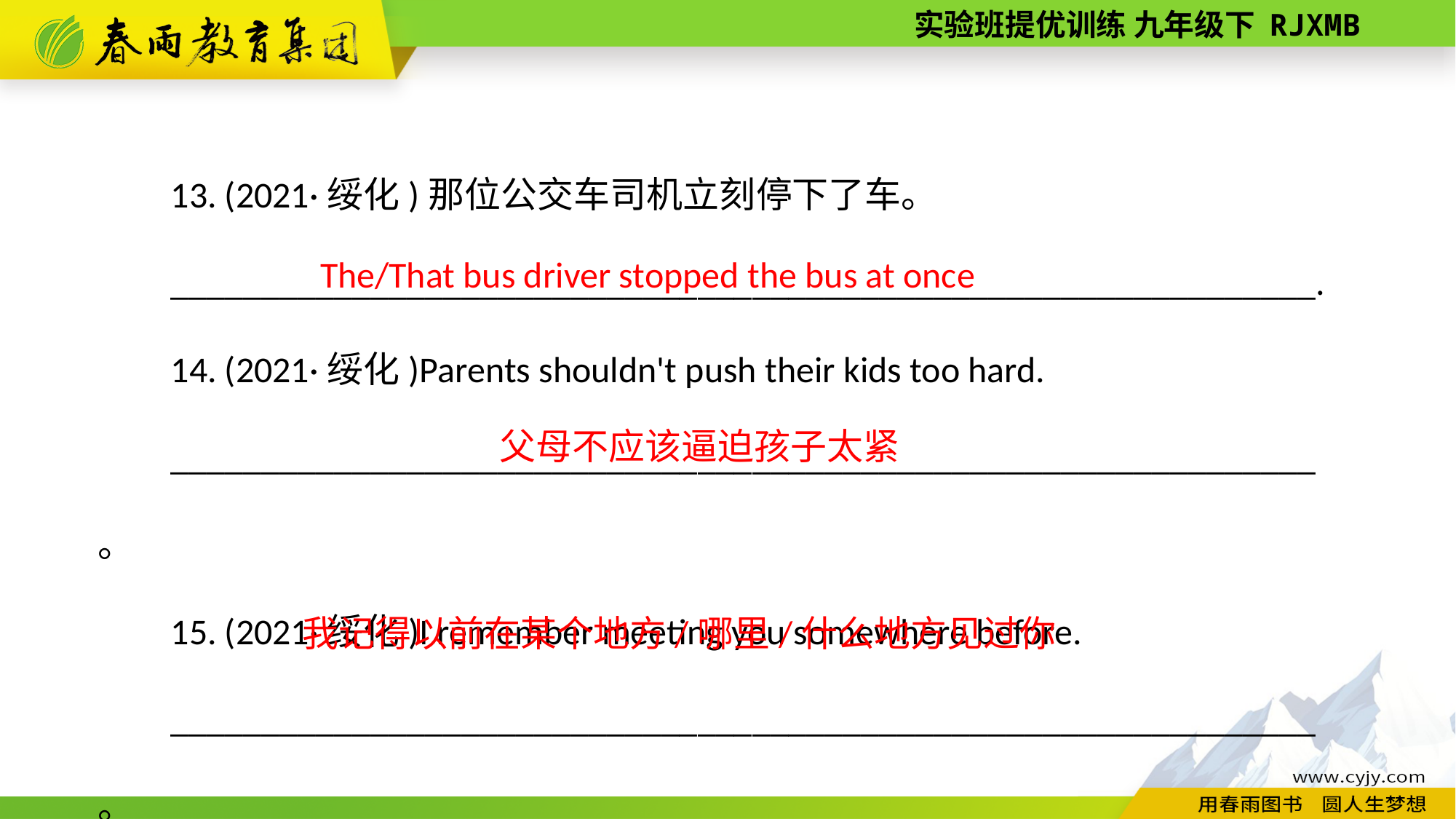

13. (2021·绥化)那位公交车司机立刻停下了车。
_______________________________________________________________.
14. (2021·绥化)Parents shouldn't push their kids too hard.
_______________________________________________________________。
15. (2021·绥化)I remember meeting you somewhere before.
_______________________________________________________________。
The/That bus driver stopped the bus at once
父母不应该逼迫孩子太紧
我记得以前在某个地方/哪里/什么地方见过你